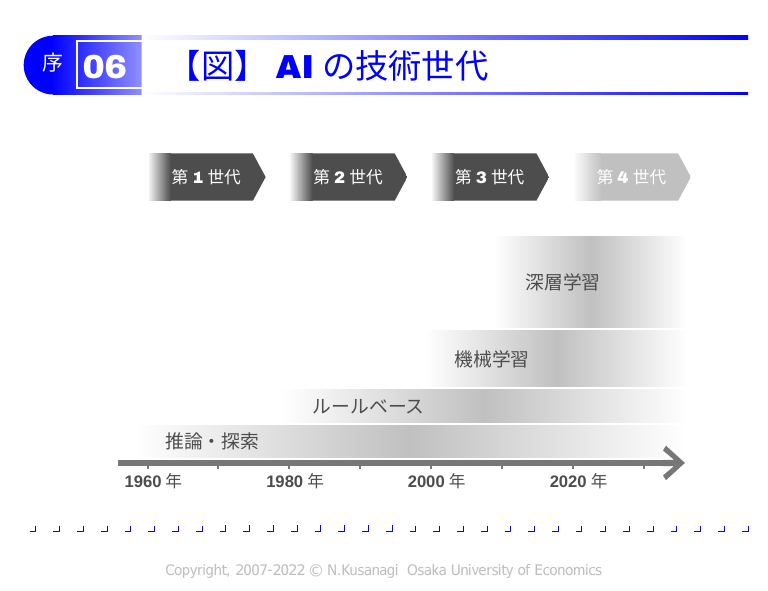

# 06   【図】AIの技術世代
第1世代
第2世代
第3世代
第4世代
深層学習
機械学習
ルールベース
推論・探索

1980年
2000年
2020年
1960年